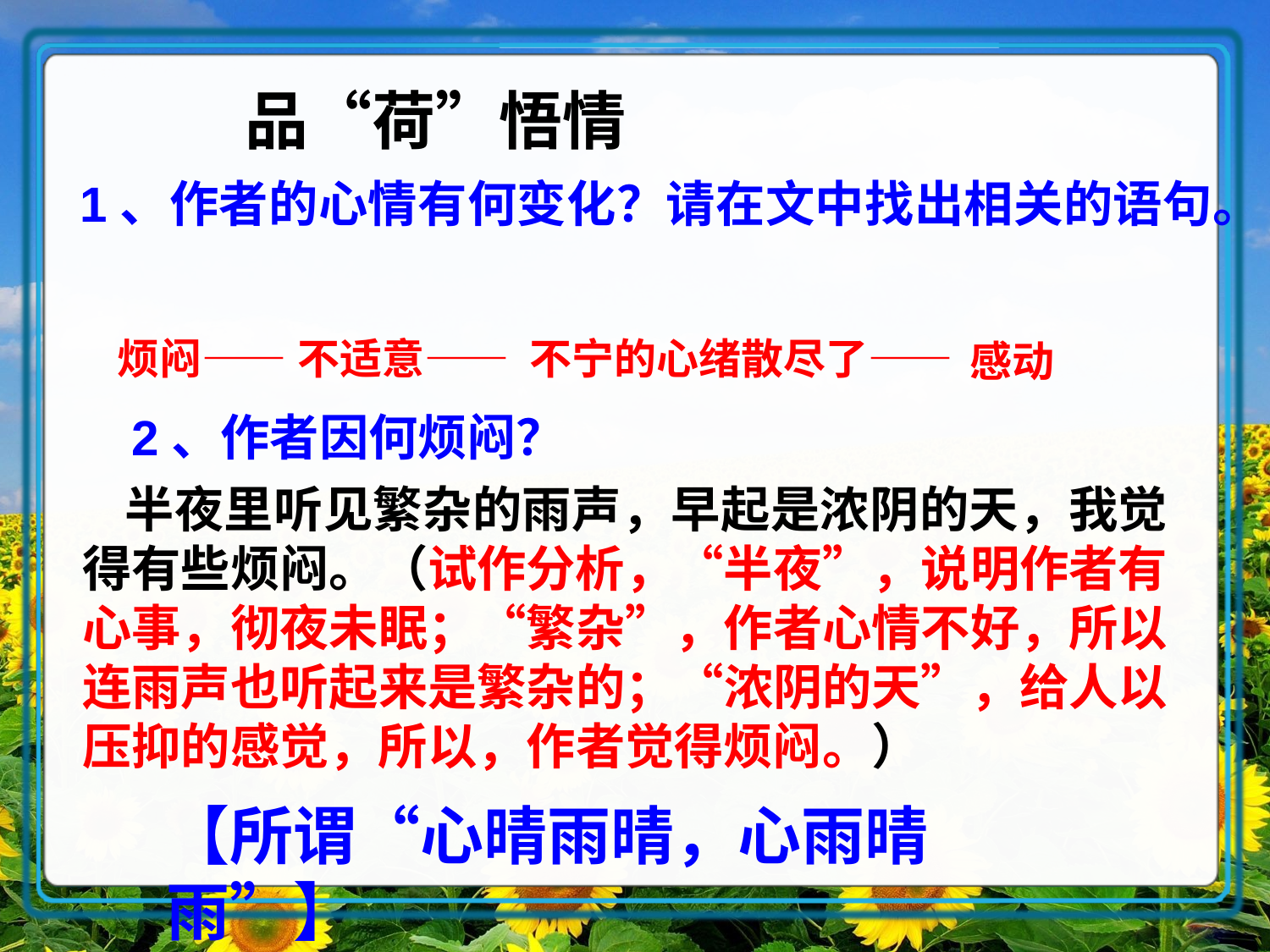

品“荷”悟情
1、作者的心情有何变化？请在文中找出相关的语句。
烦闷——
不适意——
不宁的心绪散尽了——
感动
2、作者因何烦闷？
半夜里听见繁杂的雨声，早起是浓阴的天，我觉得有些烦闷。（试作分析，“半夜”，说明作者有心事，彻夜未眠；“繁杂”，作者心情不好，所以连雨声也听起来是繁杂的；“浓阴的天”，给人以压抑的感觉，所以，作者觉得烦闷。）
【所谓“心晴雨晴，心雨晴雨”】